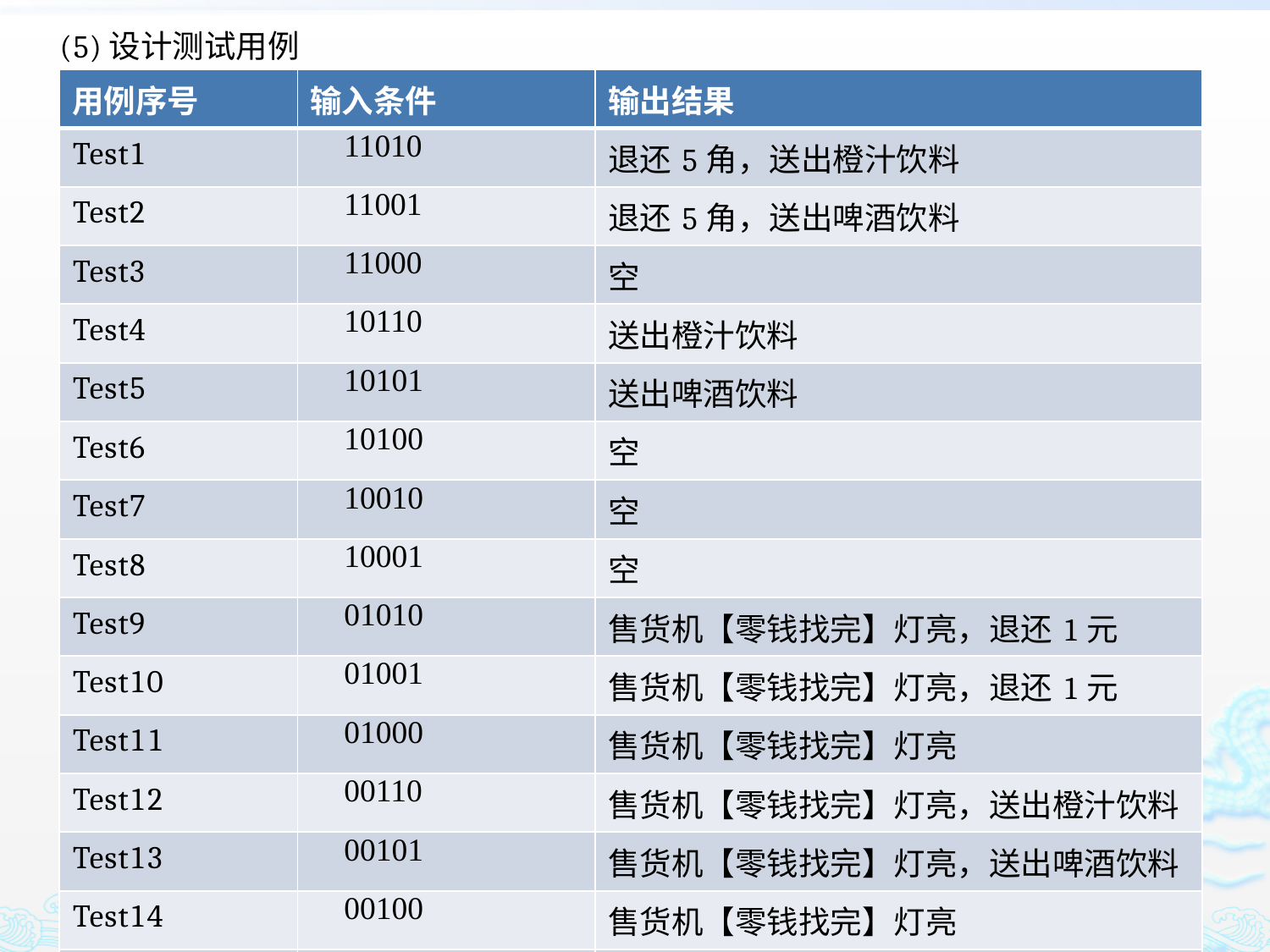

(5)设计测试用例
| 用例序号 | 输入条件 | 输出结果 |
| --- | --- | --- |
| Test1 | 11010 | 退还5角，送出橙汁饮料 |
| Test2 | 11001 | 退还5角，送出啤酒饮料 |
| Test3 | 11000 | 空 |
| Test4 | 10110 | 送出橙汁饮料 |
| Test5 | 10101 | 送出啤酒饮料 |
| Test6 | 10100 | 空 |
| Test7 | 10010 | 空 |
| Test8 | 10001 | 空 |
| Test9 | 01010 | 售货机【零钱找完】灯亮，退还1元 |
| Test10 | 01001 | 售货机【零钱找完】灯亮，退还1元 |
| Test11 | 01000 | 售货机【零钱找完】灯亮 |
| Test12 | 00110 | 售货机【零钱找完】灯亮，送出橙汁饮料 |
| Test13 | 00101 | 售货机【零钱找完】灯亮，送出啤酒饮料 |
| Test14 | 00100 | 售货机【零钱找完】灯亮 |
| Test15 | 00010 | 售货机【零钱找完】灯亮 |
| Test16 | 00001 | 售货机【零钱找完】灯亮 |